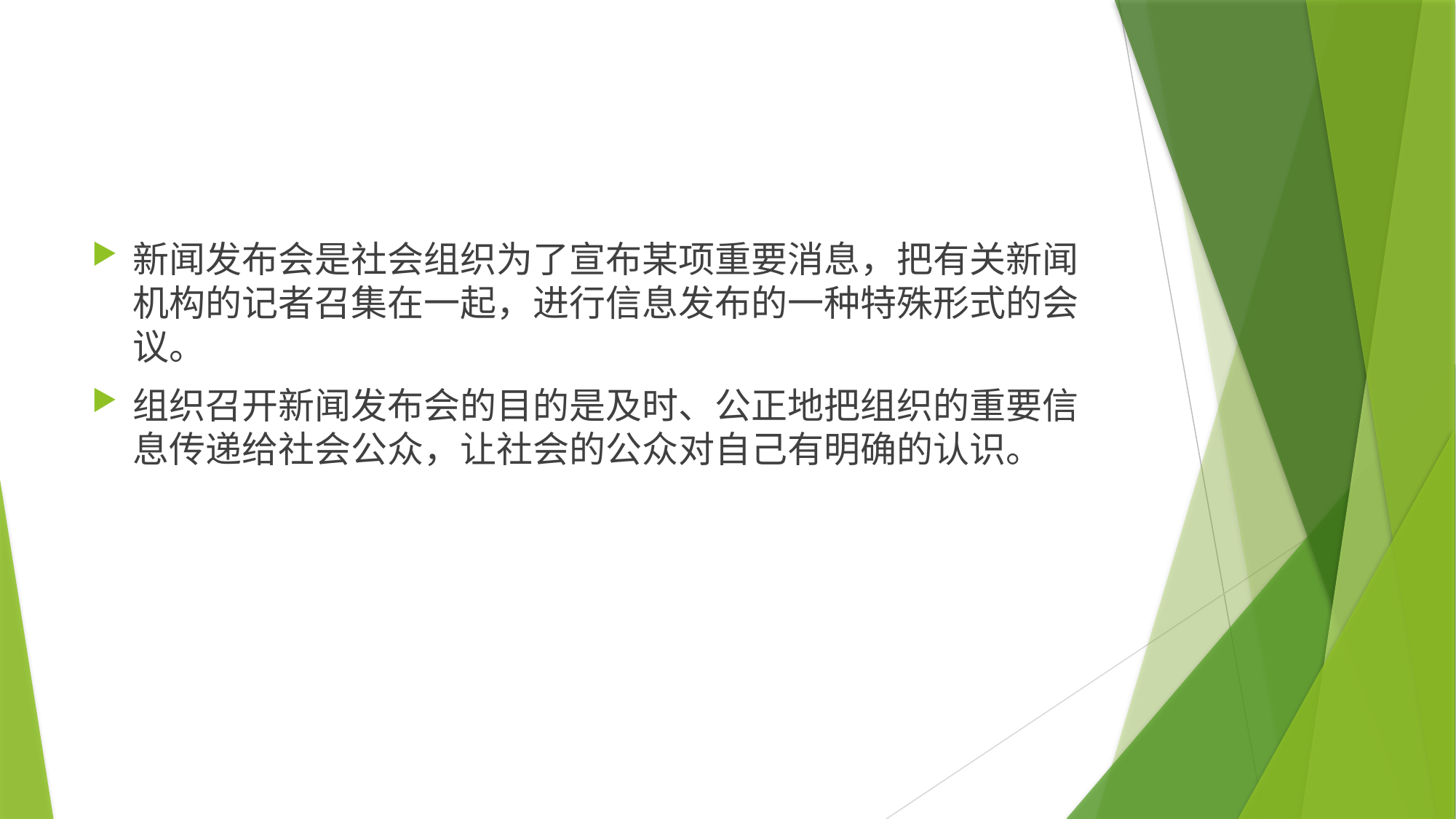

#
新闻发布会是社会组织为了宣布某项重要消息，把有关新闻机构的记者召集在一起，进行信息发布的一种特殊形式的会议。
组织召开新闻发布会的目的是及时、公正地把组织的重要信息传递给社会公众，让社会的公众对自己有明确的认识。